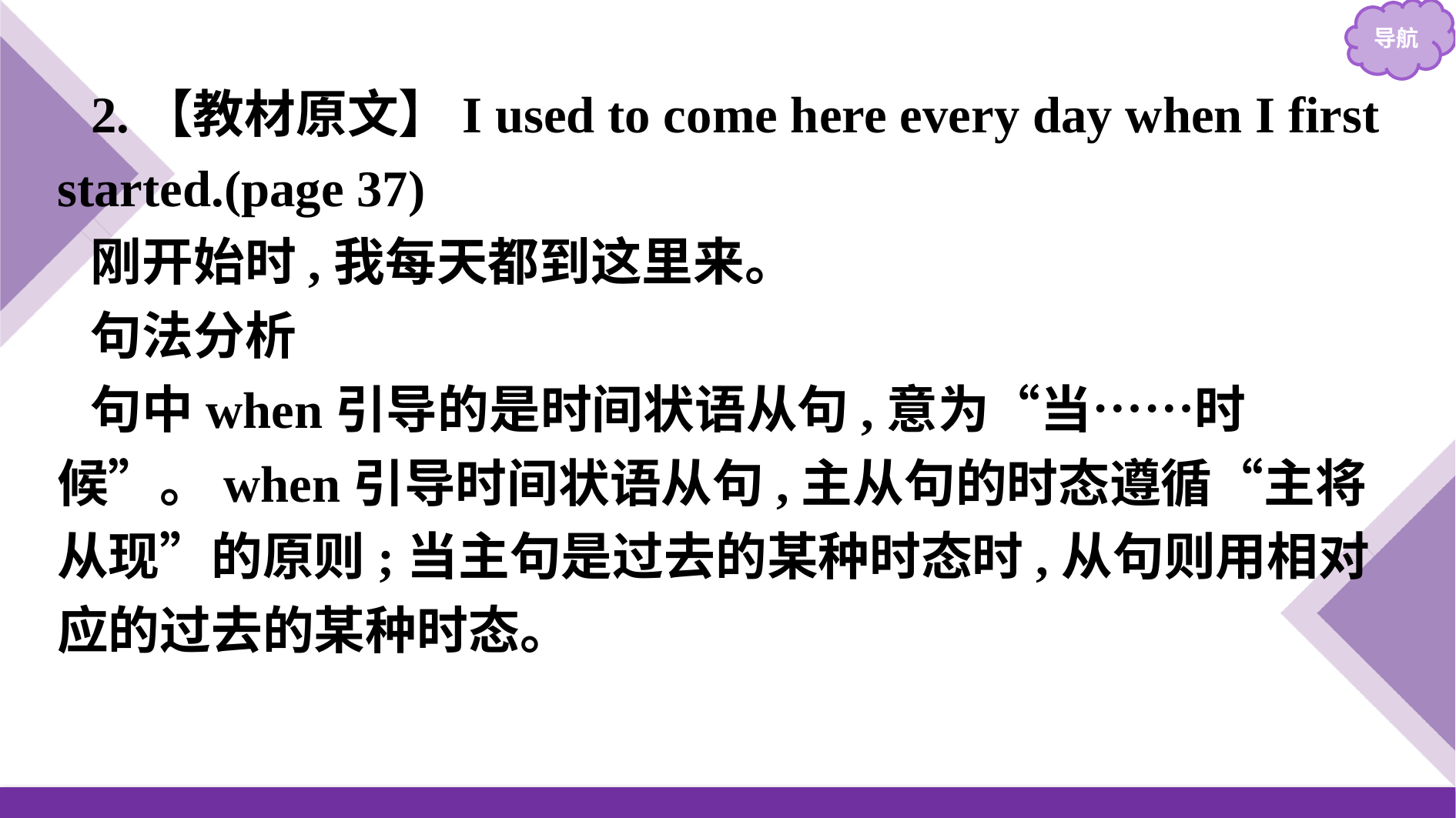

2.【教材原文】I used to come here every day when I first started.(page 37)
刚开始时,我每天都到这里来。
句法分析
句中when引导的是时间状语从句,意为“当……时候”。when引导时间状语从句,主从句的时态遵循“主将从现”的原则;当主句是过去的某种时态时,从句则用相对应的过去的某种时态。